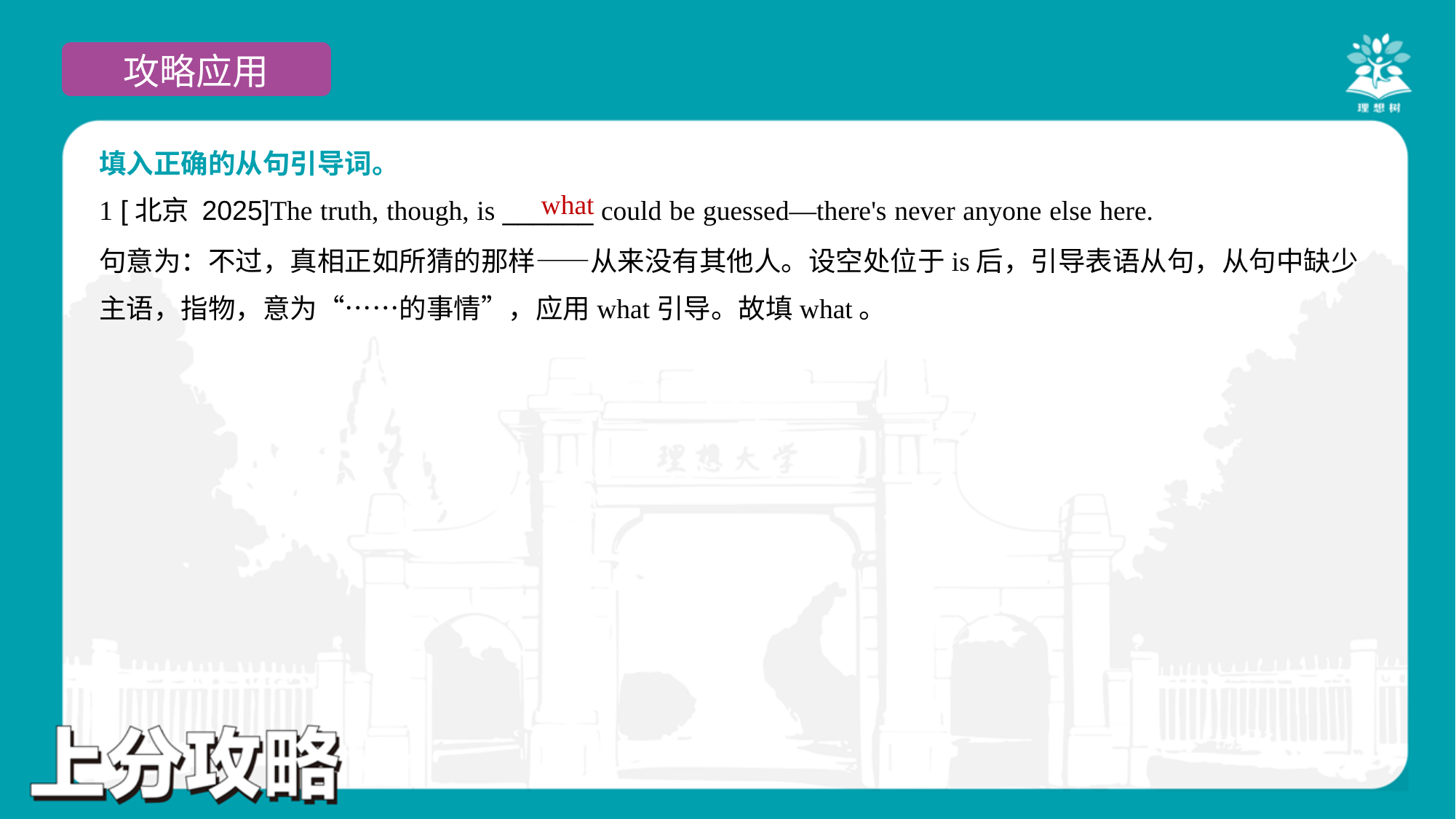

填入正确的从句引导词。
1 [北京 2025]The truth, though, is ______ could be guessed—there's never anyone else here.
what
句意为：不过，真相正如所猜的那样——从来没有其他人。设空处位于is后，引导表语从句，从句中缺少
主语，指物，意为“……的事情”，应用what引导。故填what。